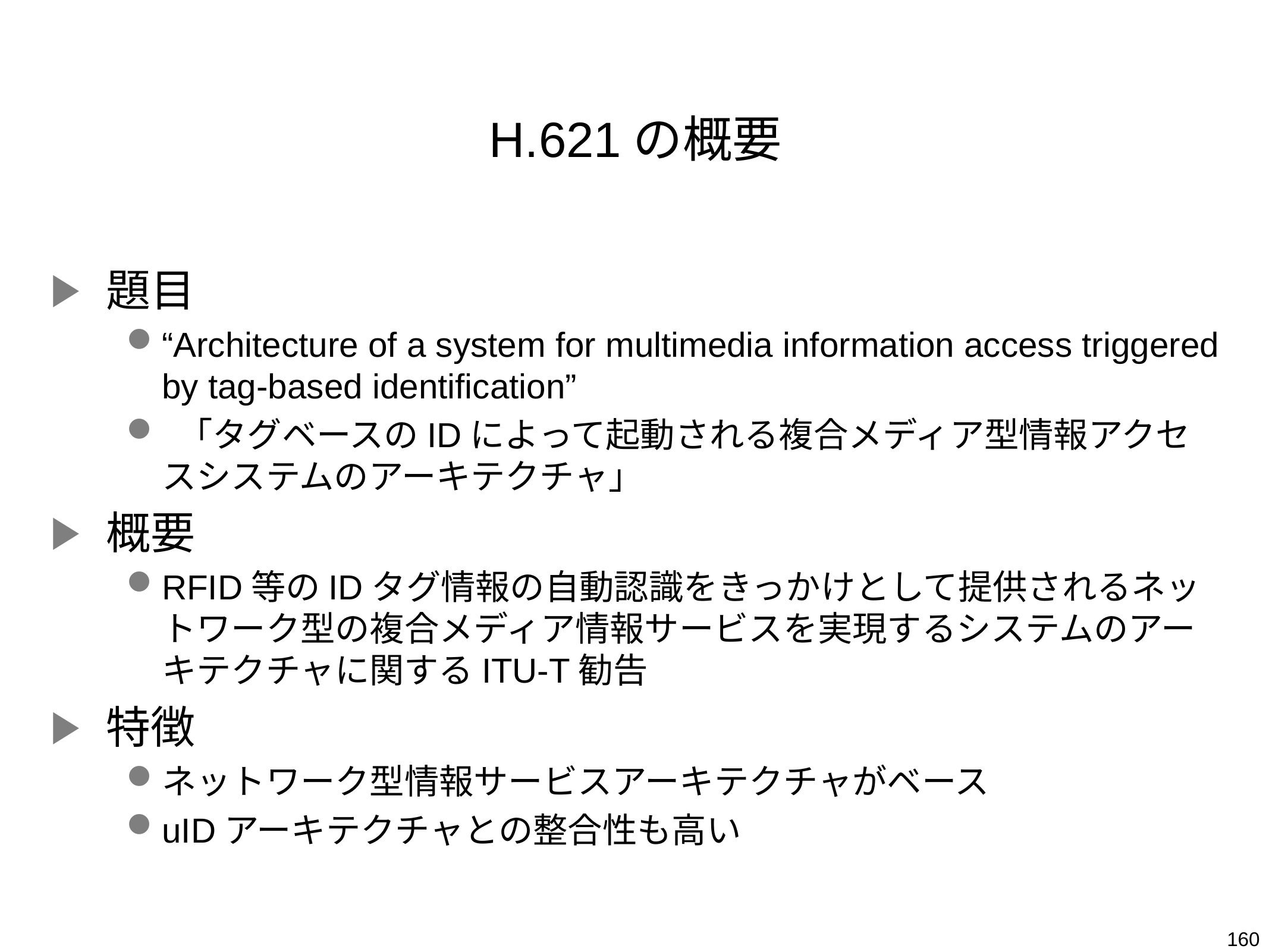

# H.621の概要
題目
“Architecture of a system for multimedia information access triggered by tag-based identification”
 「タグベースのIDによって起動される複合メディア型情報アクセスシステムのアーキテクチャ」
概要
RFID等のIDタグ情報の自動認識をきっかけとして提供されるネットワーク型の複合メディア情報サービスを実現するシステムのアーキテクチャに関するITU-T勧告
特徴
ネットワーク型情報サービスアーキテクチャがベース
uIDアーキテクチャとの整合性も高い
160